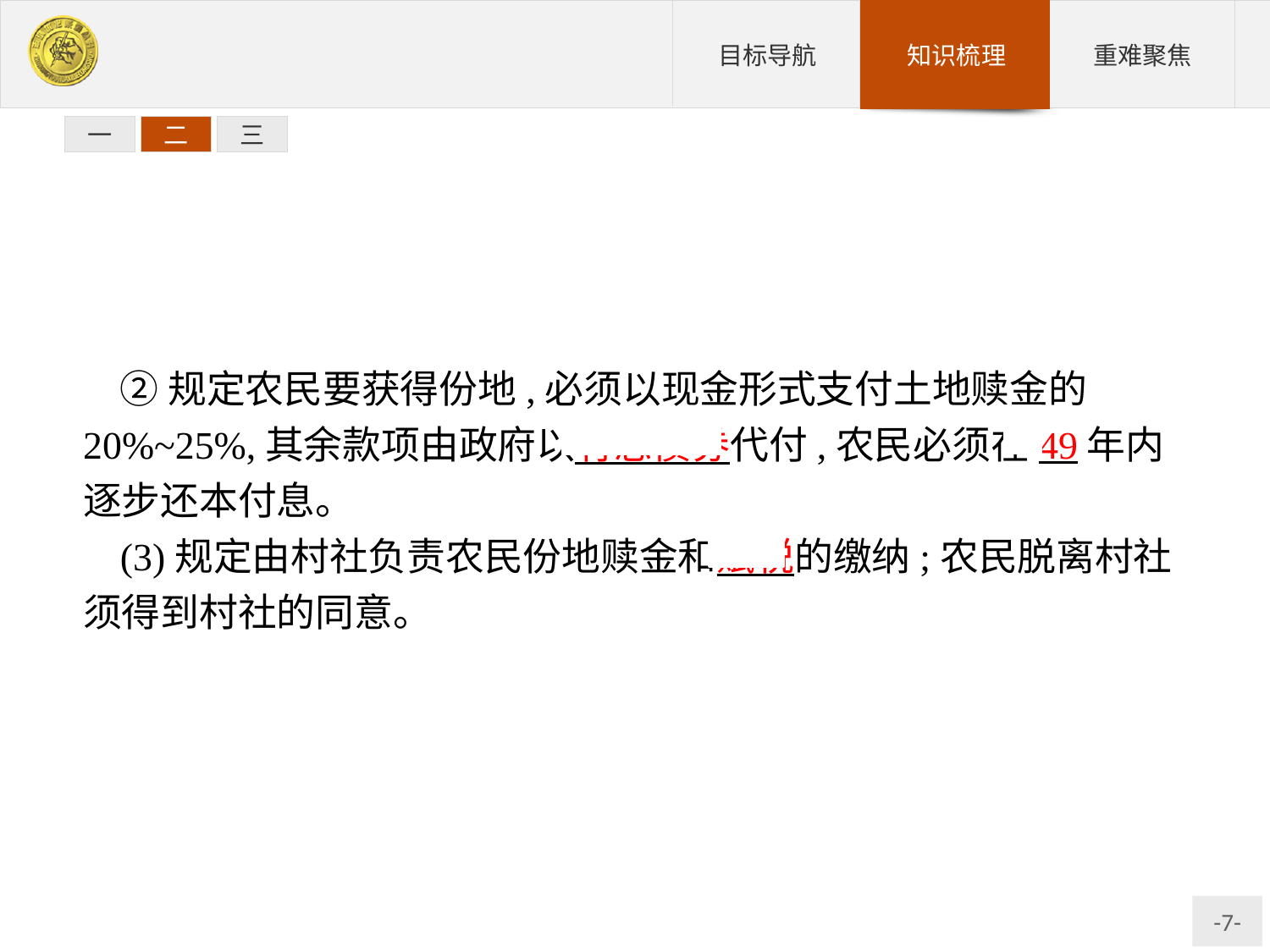

一
二
三
②规定农民要获得份地,必须以现金形式支付土地赎金的20%~25%,其余款项由政府以有息债券代付,农民必须在49年内逐步还本付息。
(3)规定由村社负责农民份地赎金和赋税的缴纳;农民脱离村社须得到村社的同意。